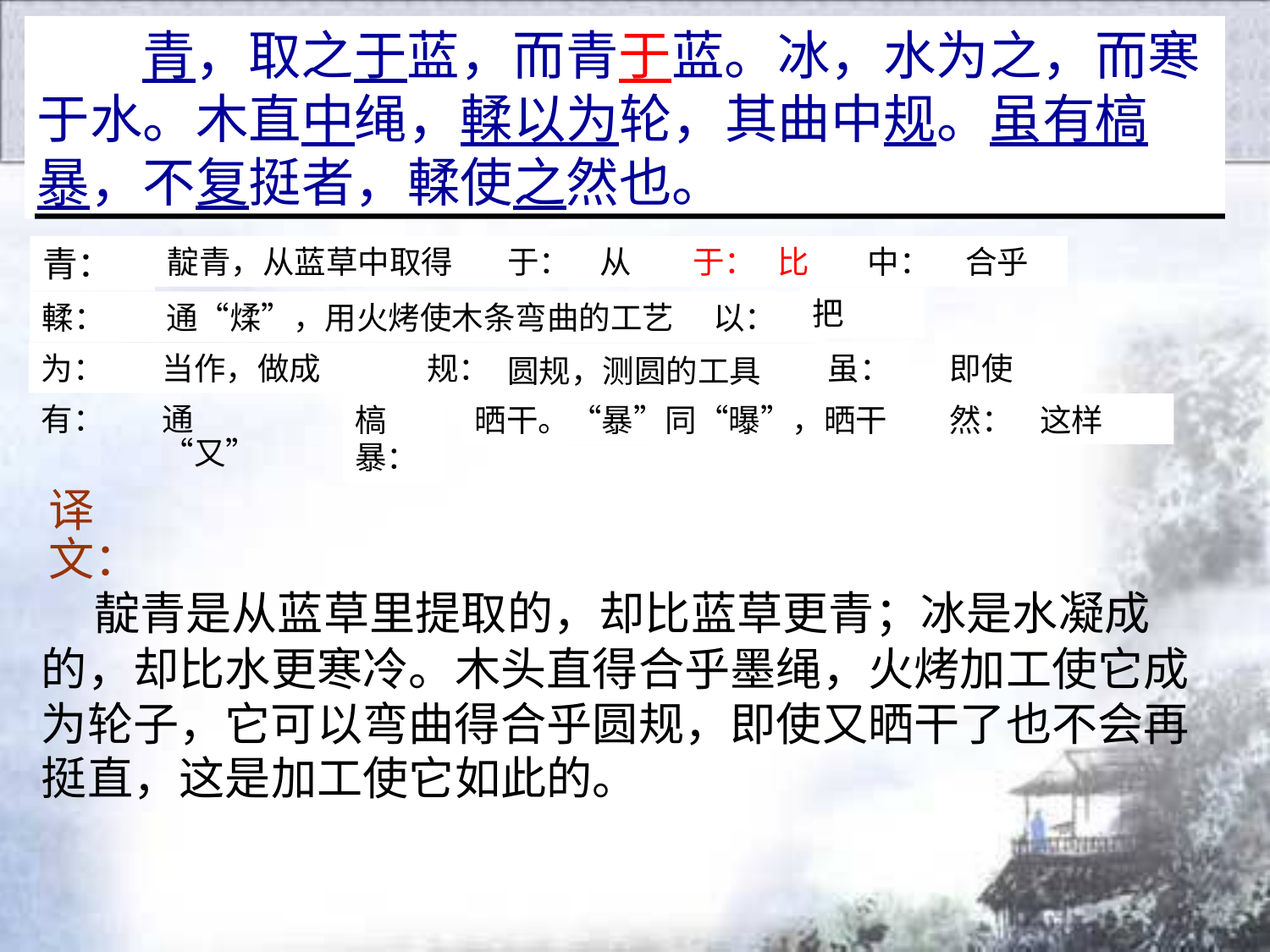

青，取之于蓝，而青于蓝。冰，水为之，而寒于水。木直中绳，輮以为轮，其曲中规。虽有槁暴，不复挺者，輮使之然也。

青：
靛青，从蓝草中取得
于：
从
于：
比
中：
合乎
把
輮：
以：
通“煣”，用火烤使木条弯曲的工艺
为：
规：
即使
当作，做成
虽：
圆规，测圆的工具
槁暴：
晒干。“暴”同“曝”，晒干
然：
这样
有：
通“又”
译文：
    靛青是从蓝草里提取的，却比蓝草更青；冰是水凝成的，却比水更寒冷。木头直得合乎墨绳，火烤加工使它成为轮子，它可以弯曲得合乎圆规，即使又晒干了也不会再挺直，这是加工使它如此的。